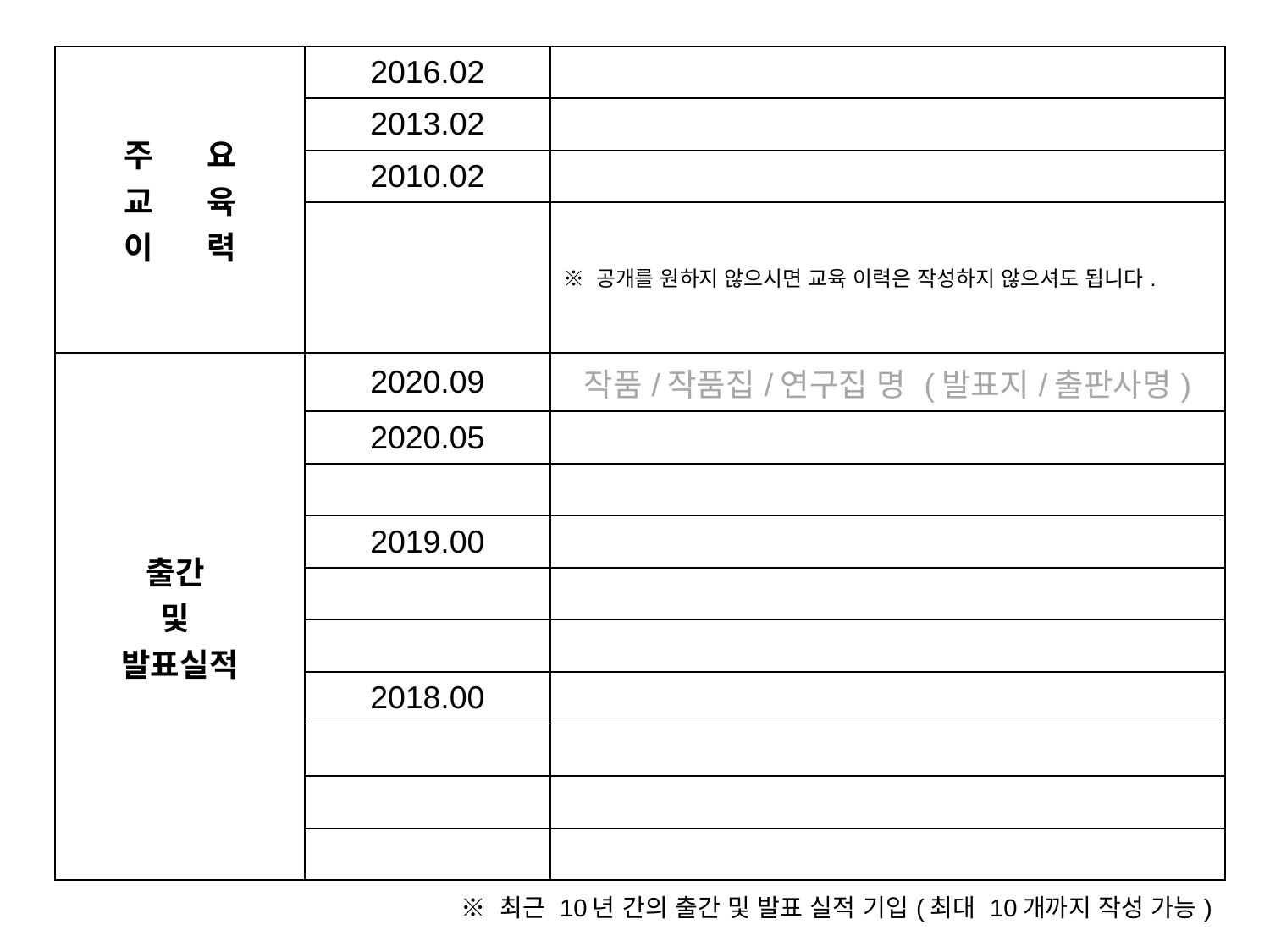

| 주 요 교 육 이 력 | 2016.02 |  |
| --- | --- | --- |
|  | 2013.02 |  |
|  | 2010.02 |  |
|  |  | ※ 공개를 원하지 않으시면 교육 이력은 작성하지 않으셔도 됩니다. |
| 출간 및 발표실적 | 2020.09 | 작품/작품집/연구집 명 (발표지/출판사명) |
|  | 2020.05 |  |
|  |  |  |
|  | 2019.00 |  |
|  |  |  |
|  |  |  |
|  | 2018.00 |  |
|  |  |  |
|  |  |  |
|  |  |  |
| ※ 최근 10년 간의 출간 및 발표 실적 기입(최대 10개까지 작성 가능) |  |  |